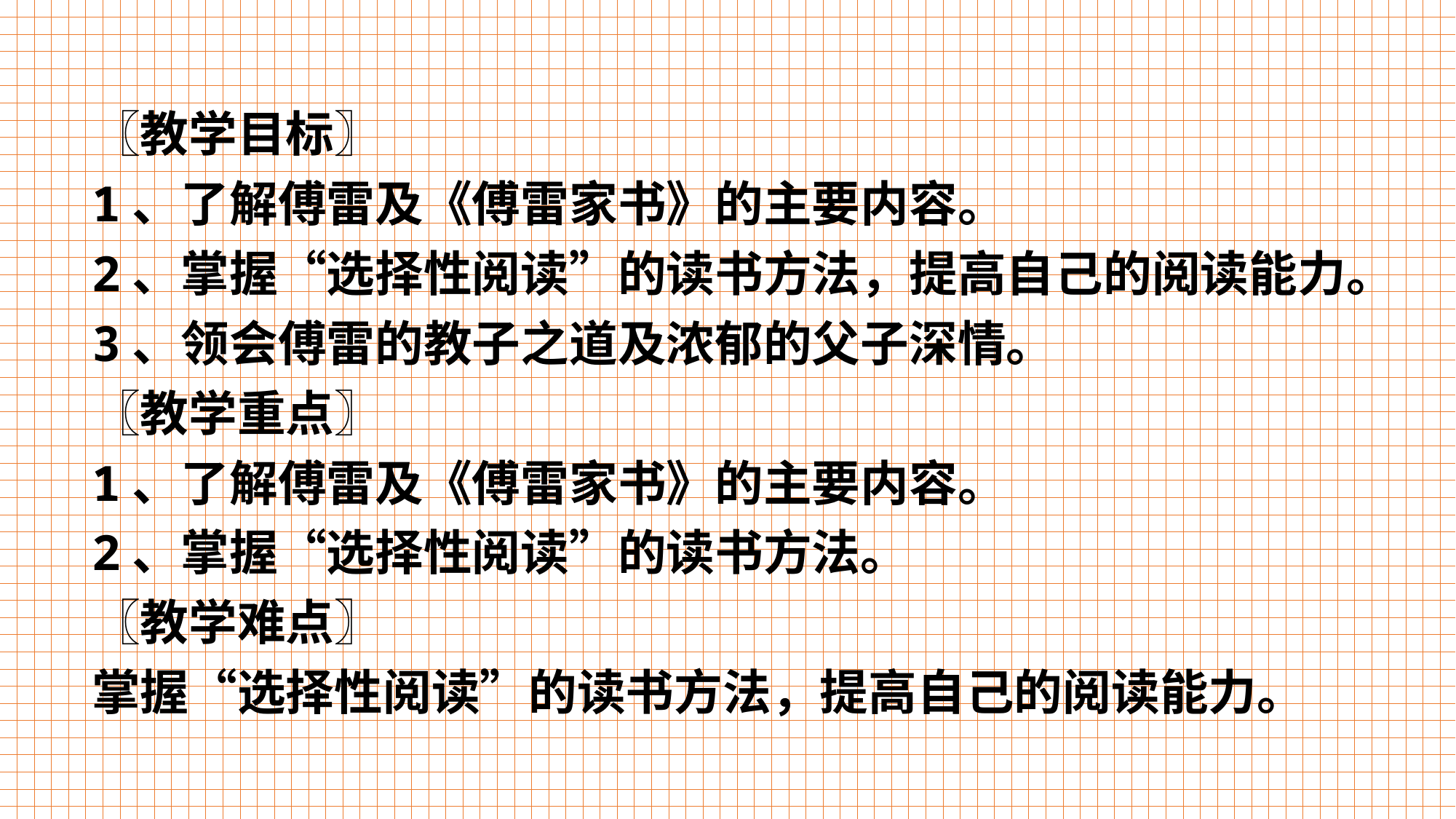

〖教学目标〗
1、了解傅雷及《傅雷家书》的主要内容。
2、掌握“选择性阅读”的读书方法，提高自己的阅读能力。
3、领会傅雷的教子之道及浓郁的父子深情。
〖教学重点〗
1、了解傅雷及《傅雷家书》的主要内容。
2、掌握“选择性阅读”的读书方法。
〖教学难点〗
掌握“选择性阅读”的读书方法，提高自己的阅读能力。